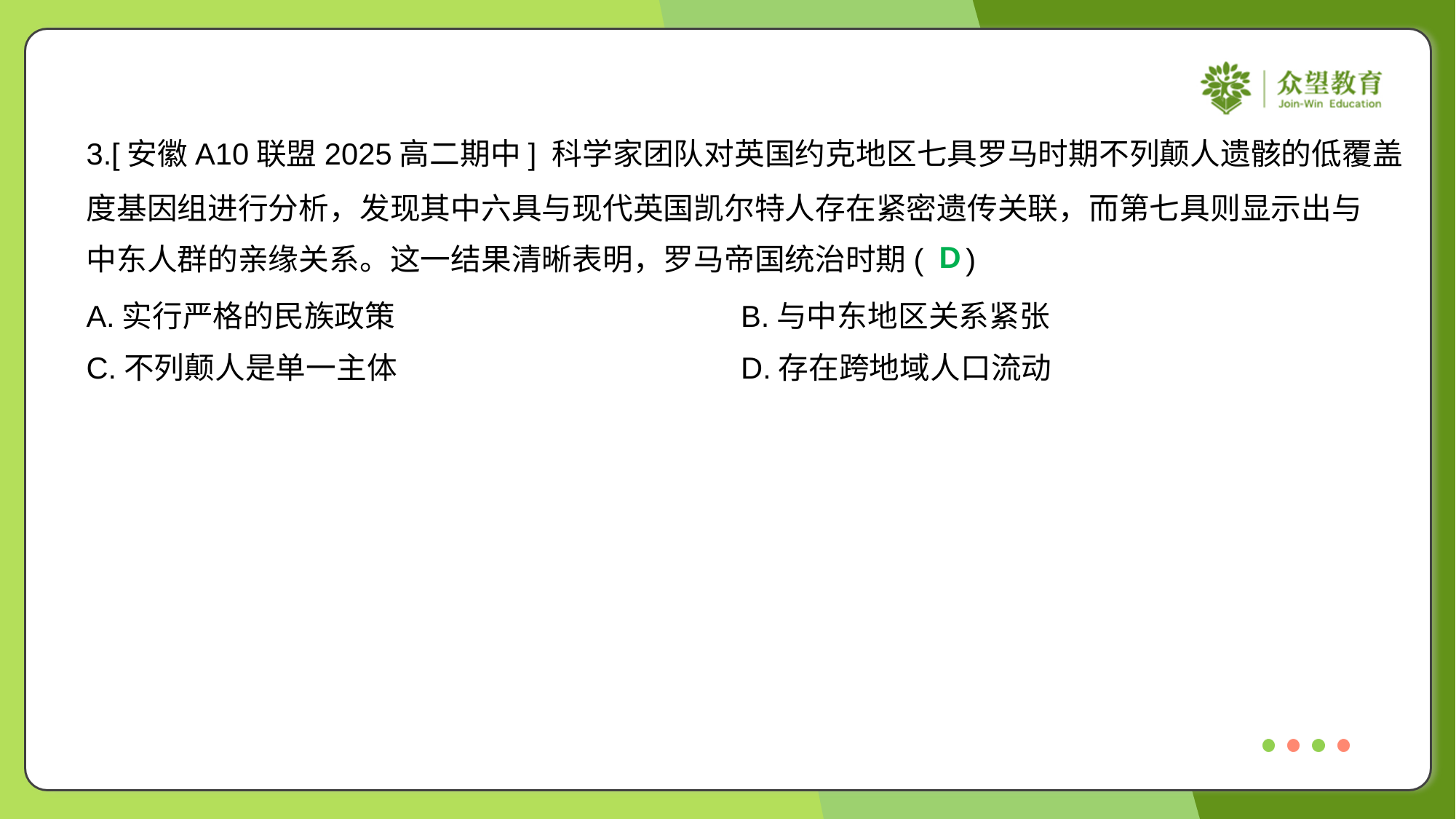

3.[安徽A10联盟2025高二期中] 科学家团队对英国约克地区七具罗马时期不列颠人遗骸的低覆盖
度基因组进行分析，发现其中六具与现代英国凯尔特人存在紧密遗传关联，而第七具则显示出与
中东人群的亲缘关系。这一结果清晰表明，罗马帝国统治时期(     )
D
A.实行严格的民族政策	B.与中东地区关系紧张
C.不列颠人是单一主体	D.存在跨地域人口流动